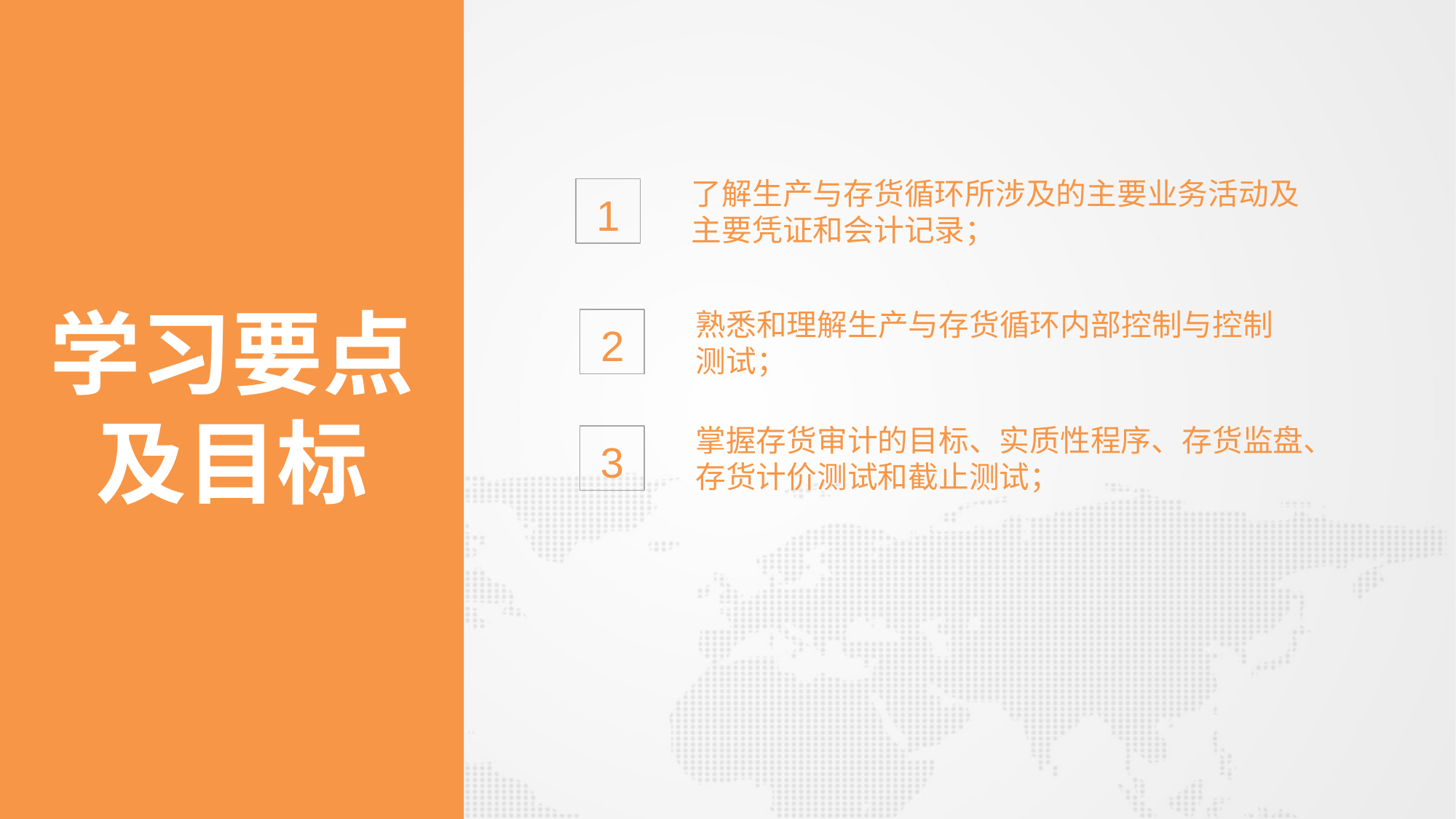

了解生产与存货循环所涉及的主要业务活动及
主要凭证和会计记录；

1
学习要点
及目标
熟悉和理解生产与存货循环内部控制与控制
测试；

2
掌握存货审计的目标、实质性程序、存货监盘、
存货计价测试和截止测试；

3